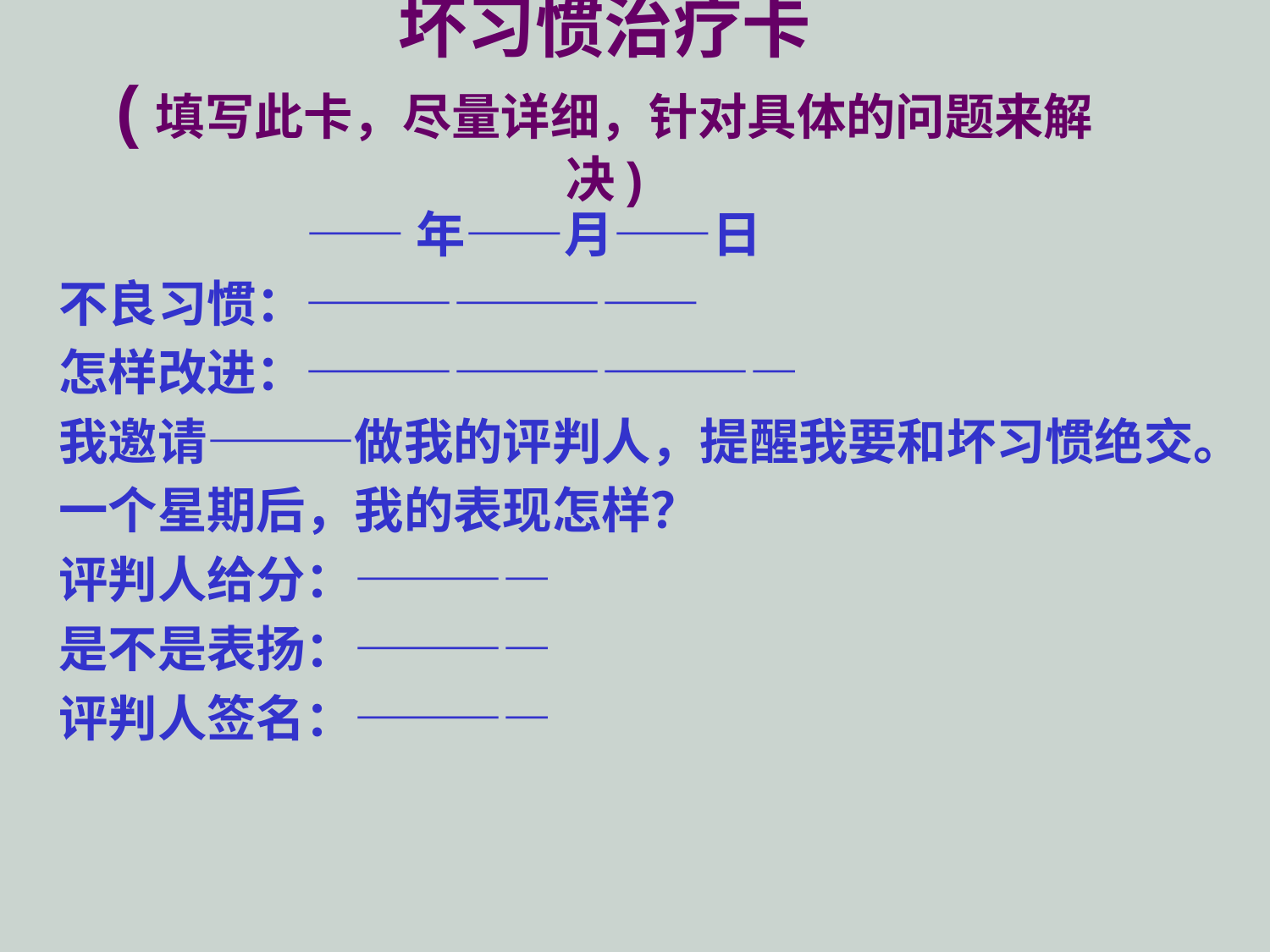

# 坏习惯治疗卡 (填写此卡，尽量详细，针对具体的问题来解决)
                      ——年——月——日
不良习惯：————————
怎样改进：——————————
我邀请———做我的评判人，提醒我要和坏习惯绝交。
一个星期后，我的表现怎样？
评判人给分：————
是不是表扬：————
评判人签名：————